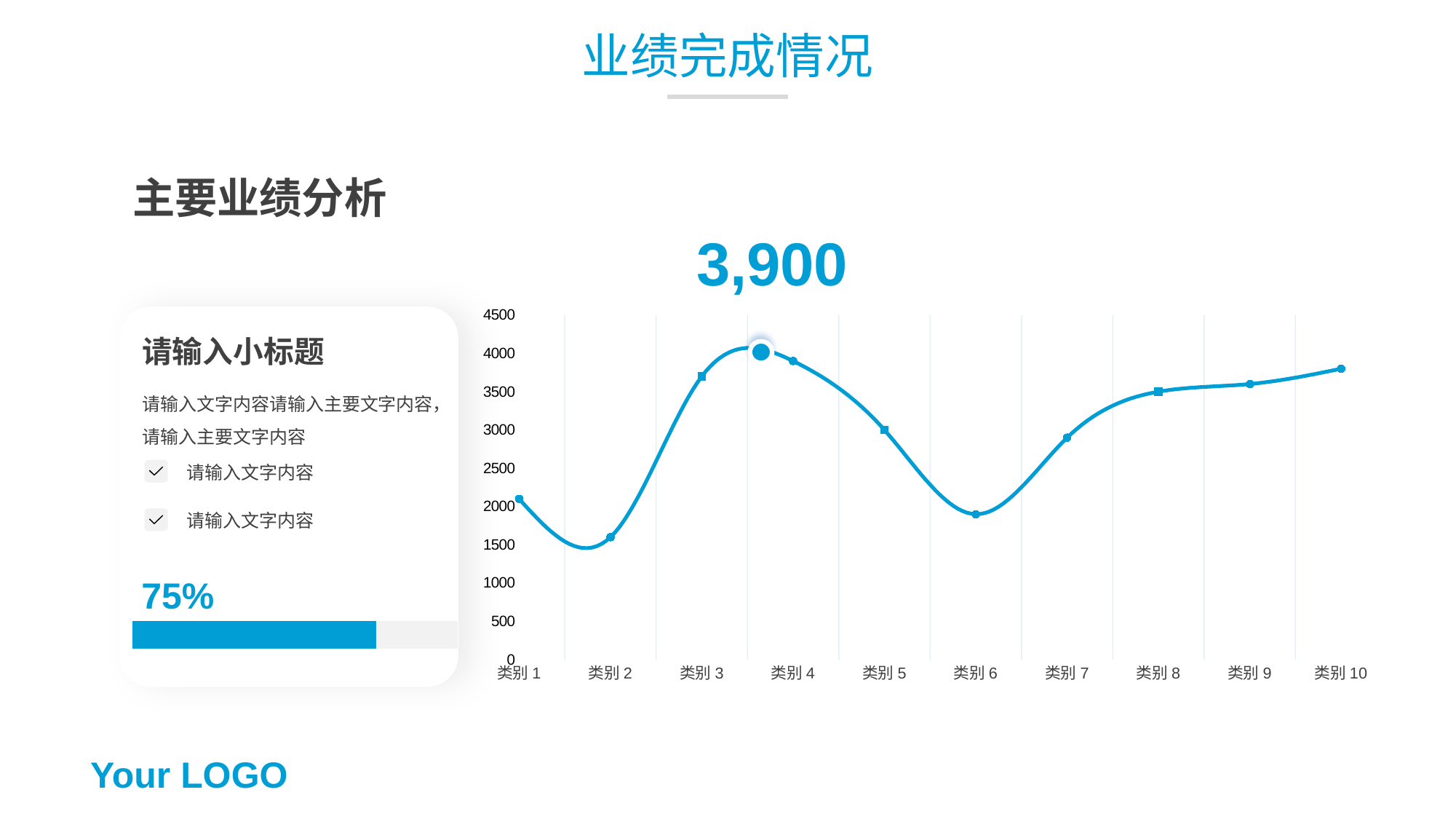

业绩完成情况
主要业绩分析
3,900

### Chart

| Category | 系列 2 |
|---|---|
| 类别1 | 2100.0 |
| 类别2 | 1600.0 |
| 类别3 | 3700.0 |
| 类别4 | 3900.0 |
| 类别5 | 3000.0 |
| 类别6 | 1900.0 |
| 类别7 | 2900.0 |
| 类别8 | 3500.0 |
| 类别9 | 3600.0 |
| 类别10 | 3800.0 |
请输入小标题

请输入文字内容请输入主要文字内容，请输入主要文字内容
请输入文字内容

请输入文字内容

75%

### Chart

| Category | 系列 1 | 系列 2 |
|---|---|---|
| 类别 1 | 9.0 | 3.0 |
Your LOGO